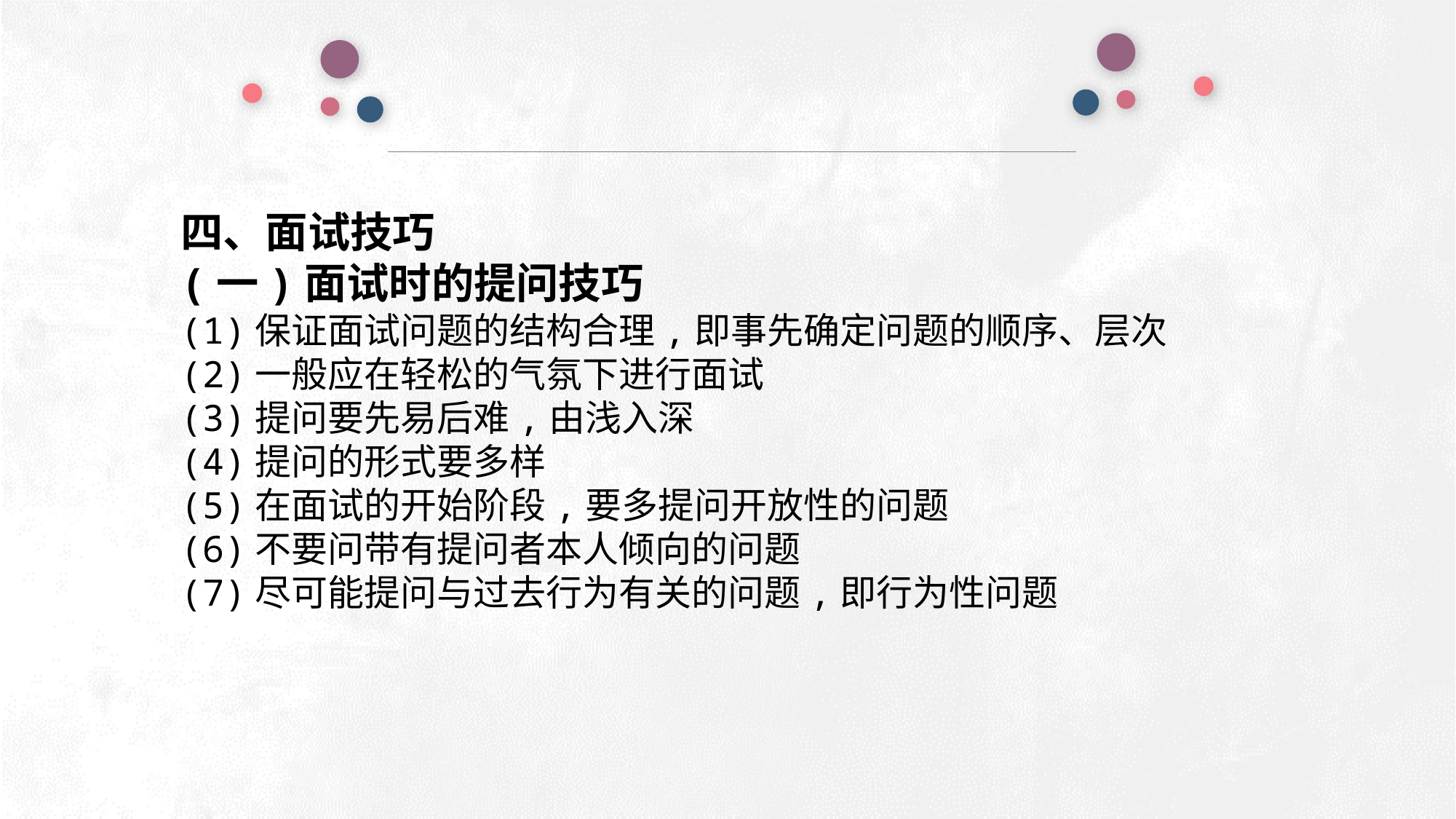

四、面试技巧
(一)面试时的提问技巧
(1)保证面试问题的结构合理,即事先确定问题的顺序、层次
(2)一般应在轻松的气氛下进行面试
(3)提问要先易后难,由浅入深
(4)提问的形式要多样
(5)在面试的开始阶段,要多提问开放性的问题
(6)不要问带有提问者本人倾向的问题
(7)尽可能提问与过去行为有关的问题,即行为性问题
e7d195523061f1c0deeec63e560781cfd59afb0ea006f2a87ABB68BF51EA6619813959095094C18C62A12F549504892A4AAA8C1554C6663626E05CA27F281A14E6983772AFC3FB97135759321DEA3D70CCCB10945EC5A0322096E752803368C2184698845E3CCD6DB7F651295A8E4F3FDC19EA64A2B4A4AC1434B55AAE41CF0BF61B375C23F3039959E085EE760725AA